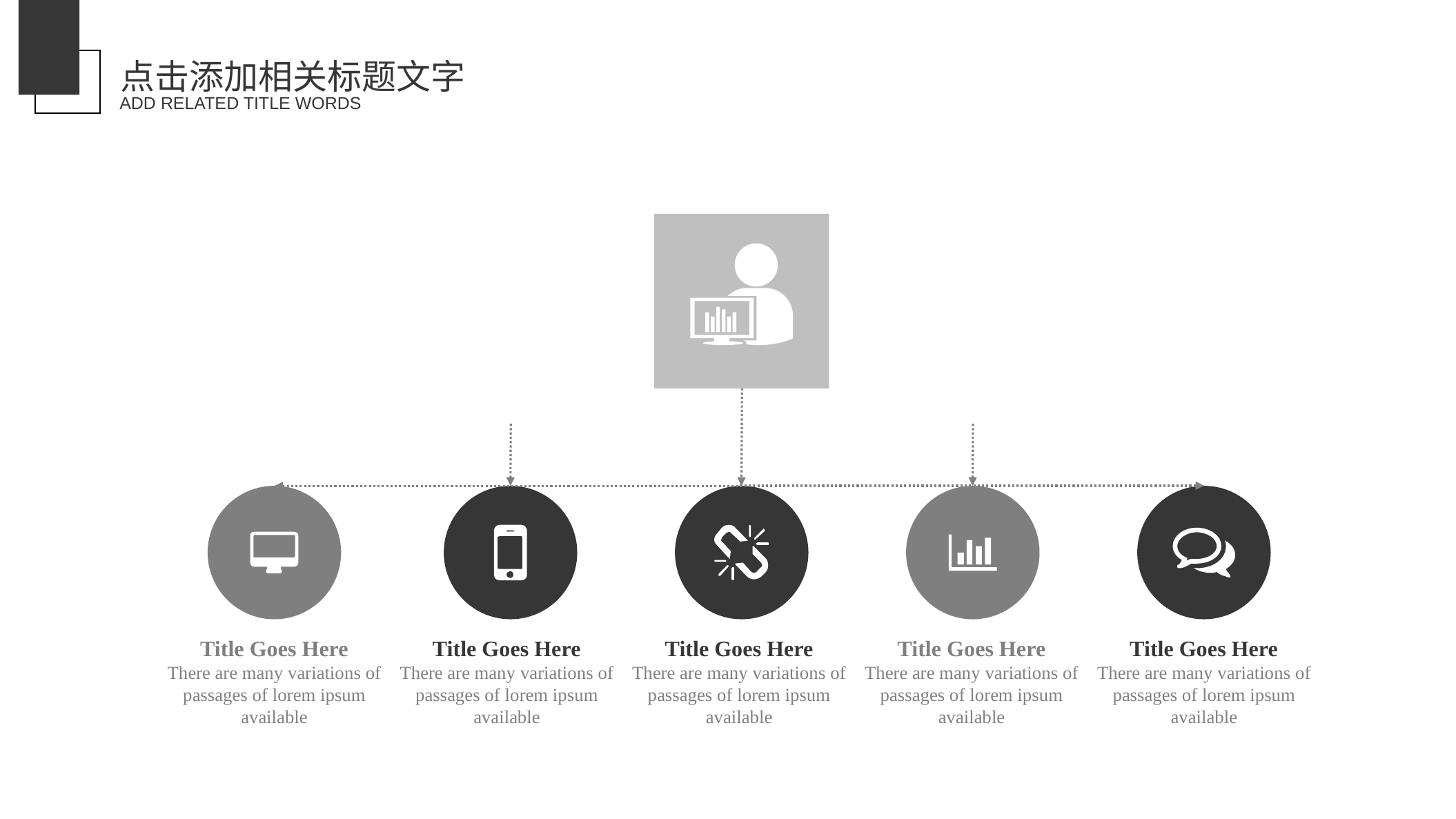

点击添加相关标题文字
ADD RELATED TITLE WORDS

Title Goes Here
There are many variations of passages of lorem ipsum available
Title Goes Here
There are many variations of passages of lorem ipsum available
Title Goes Here
There are many variations of passages of lorem ipsum available
Title Goes Here
There are many variations of passages of lorem ipsum available
Title Goes Here
There are many variations of passages of lorem ipsum available